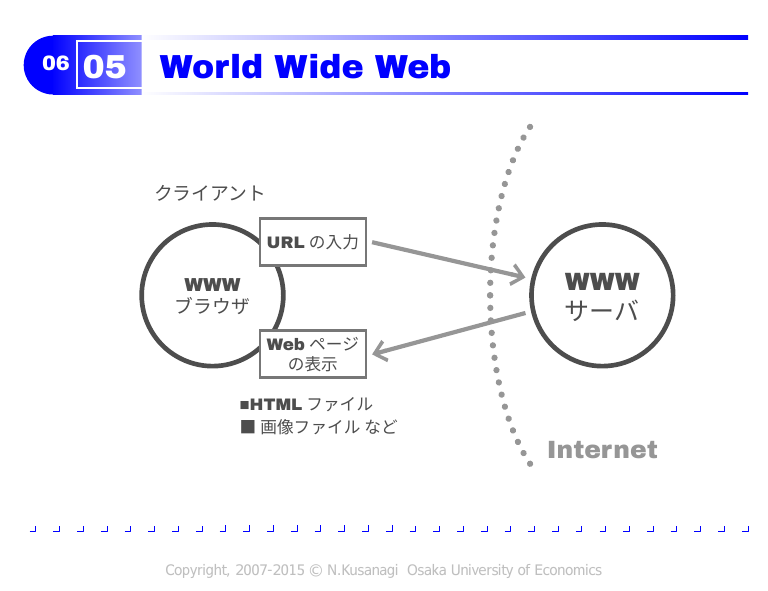

# 05   World Wide Web
クライアント

URLの入力
WWW
ブラウザ
WWW
サーバ

Webページ
の表示
■HTMLファイル
■画像ファイル など
Internet